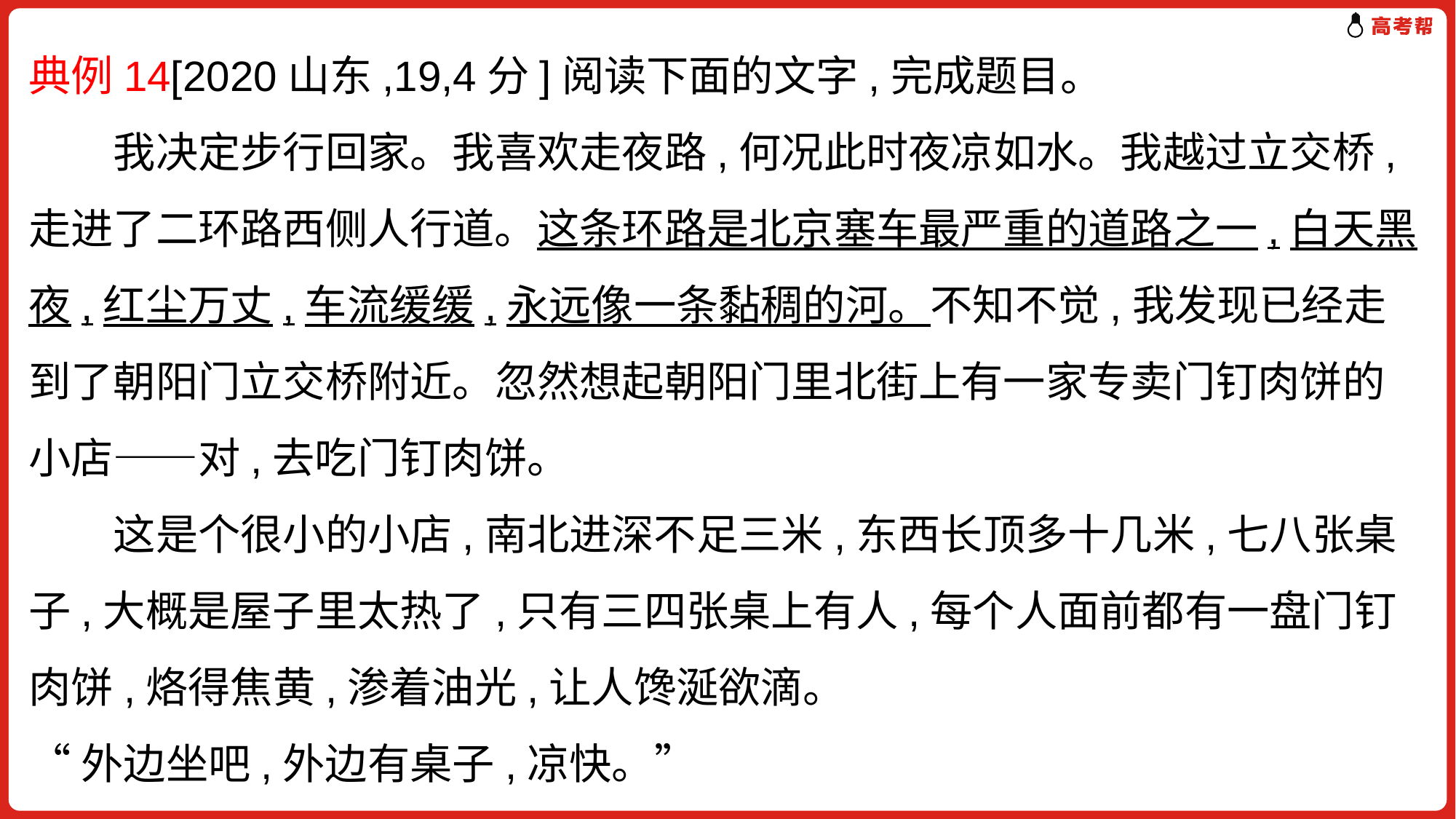

典例14[2020山东,19,4分]阅读下面的文字,完成题目。
　　我决定步行回家。我喜欢走夜路,何况此时夜凉如水。我越过立交桥,走进了二环路西侧人行道。这条环路是北京塞车最严重的道路之一,白天黑夜,红尘万丈,车流缓缓,永远像一条黏稠的河。不知不觉,我发现已经走到了朝阳门立交桥附近。忽然想起朝阳门里北街上有一家专卖门钉肉饼的小店——对,去吃门钉肉饼。
　　这是个很小的小店,南北进深不足三米,东西长顶多十几米,七八张桌子,大概是屋子里太热了,只有三四张桌上有人,每个人面前都有一盘门钉肉饼,烙得焦黄,渗着油光,让人馋涎欲滴。
“外边坐吧,外边有桌子,凉快。”